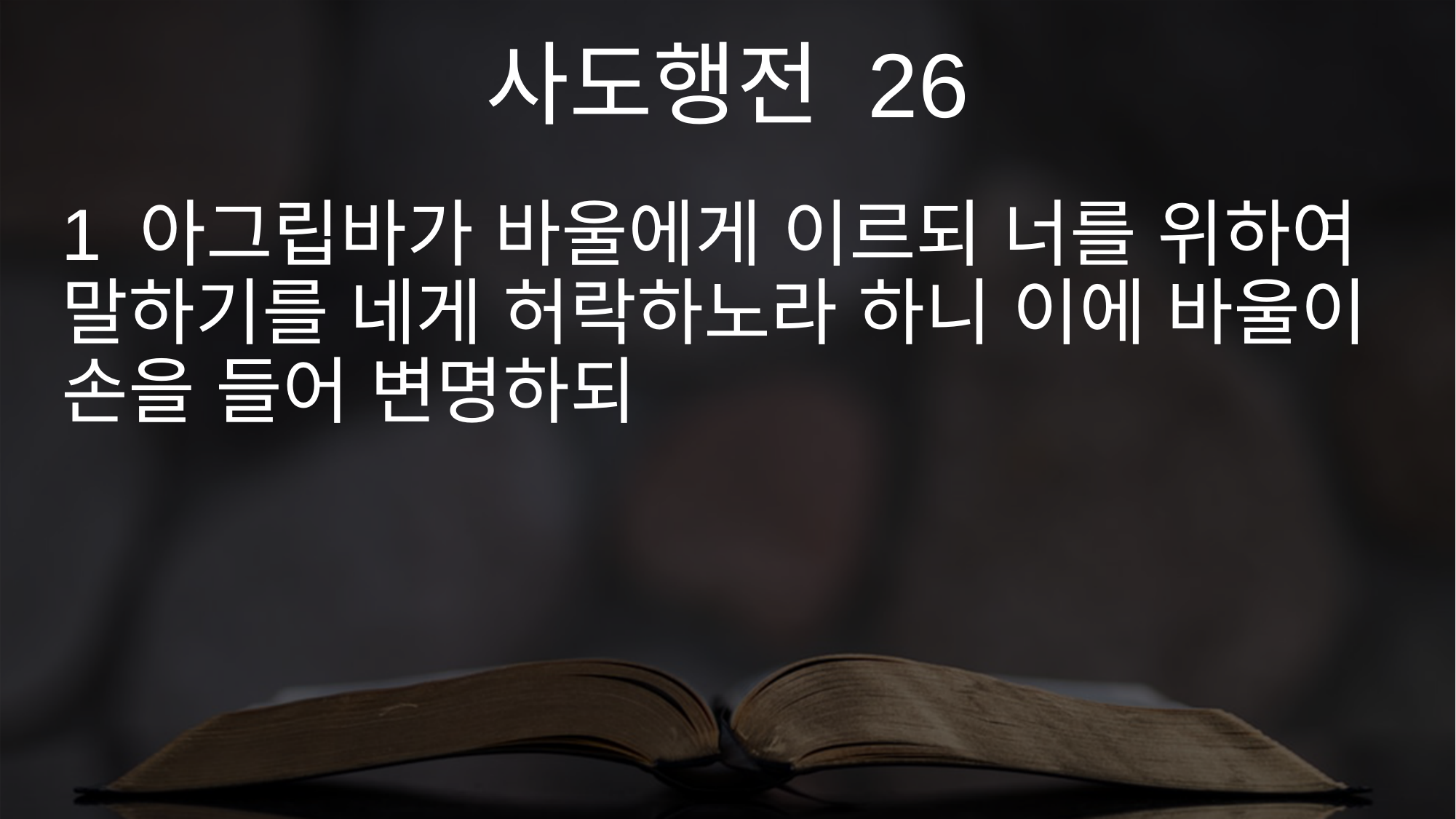

사도행전 26
1 아그립바가 바울에게 이르되 너를 위하여 말하기를 네게 허락하노라 하니 이에 바울이 손을 들어 변명하되